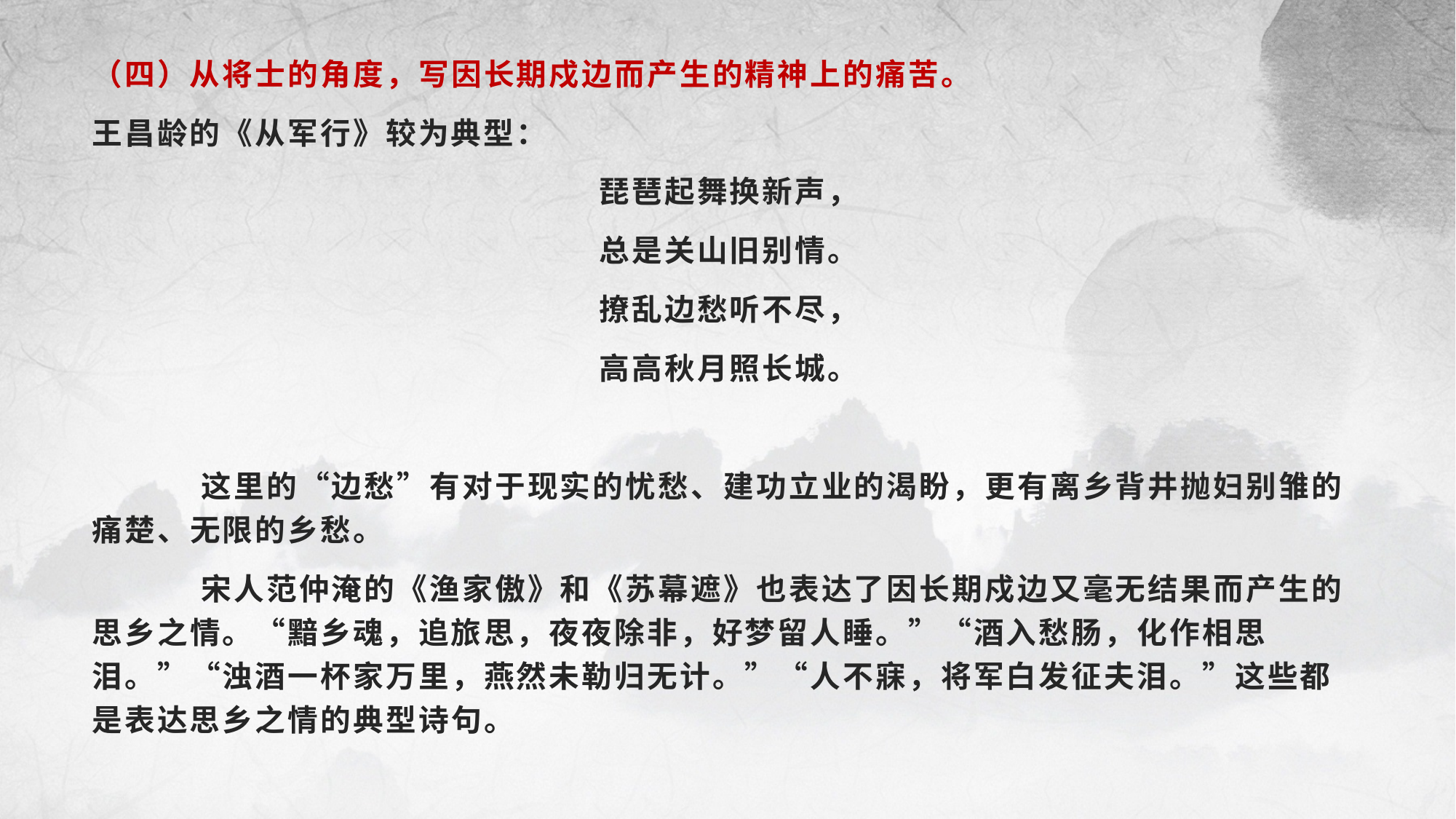

（四）从将士的角度，写因长期戍边而产生的精神上的痛苦。
王昌龄的《从军行》较为典型：
琵琶起舞换新声，
总是关山旧别情。
撩乱边愁听不尽，
高高秋月照长城。

	这里的“边愁”有对于现实的忧愁、建功立业的渴盼，更有离乡背井抛妇别雏的痛楚、无限的乡愁。
	宋人范仲淹的《渔家傲》和《苏幕遮》也表达了因长期戍边又毫无结果而产生的思乡之情。“黯乡魂，追旅思，夜夜除非，好梦留人睡。”“酒入愁肠，化作相思泪。”“浊酒一杯家万里，燕然未勒归无计。”“人不寐，将军白发征夫泪。”这些都是表达思乡之情的典型诗句。